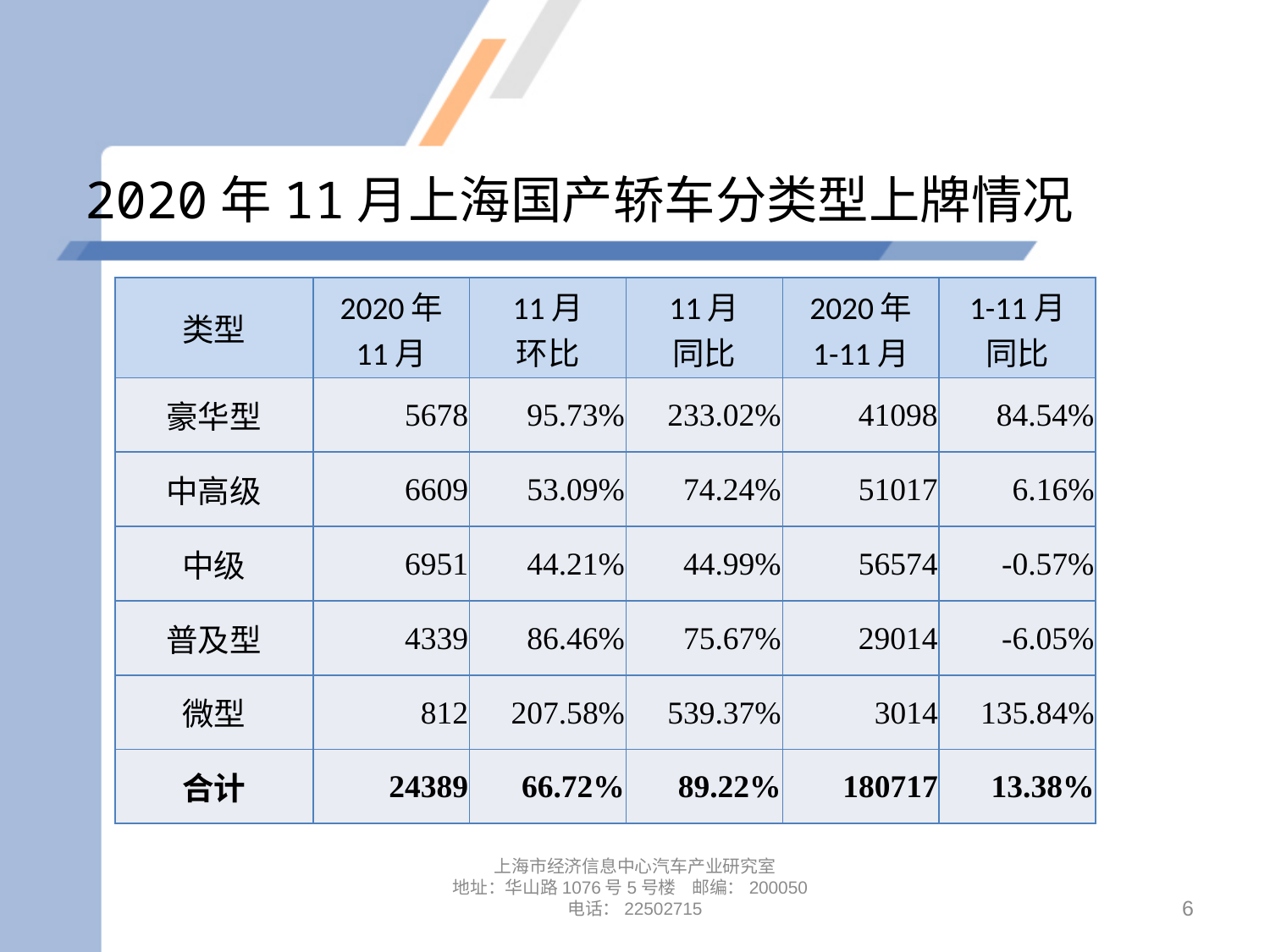

# 2020年11月上海国产轿车分类型上牌情况
| 类型 | 2020年 11月 | 11月 环比 | 11月 同比 | 2020年 1-11月 | 1-11月 同比 |
| --- | --- | --- | --- | --- | --- |
| 豪华型 | 5678 | 95.73% | 233.02% | 41098 | 84.54% |
| 中高级 | 6609 | 53.09% | 74.24% | 51017 | 6.16% |
| 中级 | 6951 | 44.21% | 44.99% | 56574 | -0.57% |
| 普及型 | 4339 | 86.46% | 75.67% | 29014 | -6.05% |
| 微型 | 812 | 207.58% | 539.37% | 3014 | 135.84% |
| 合计 | 24389 | 66.72% | 89.22% | 180717 | 13.38% |
上海市经济信息中心汽车产业研究室
地址：华山路1076号5号楼    邮编：200050
电话：22502715

6